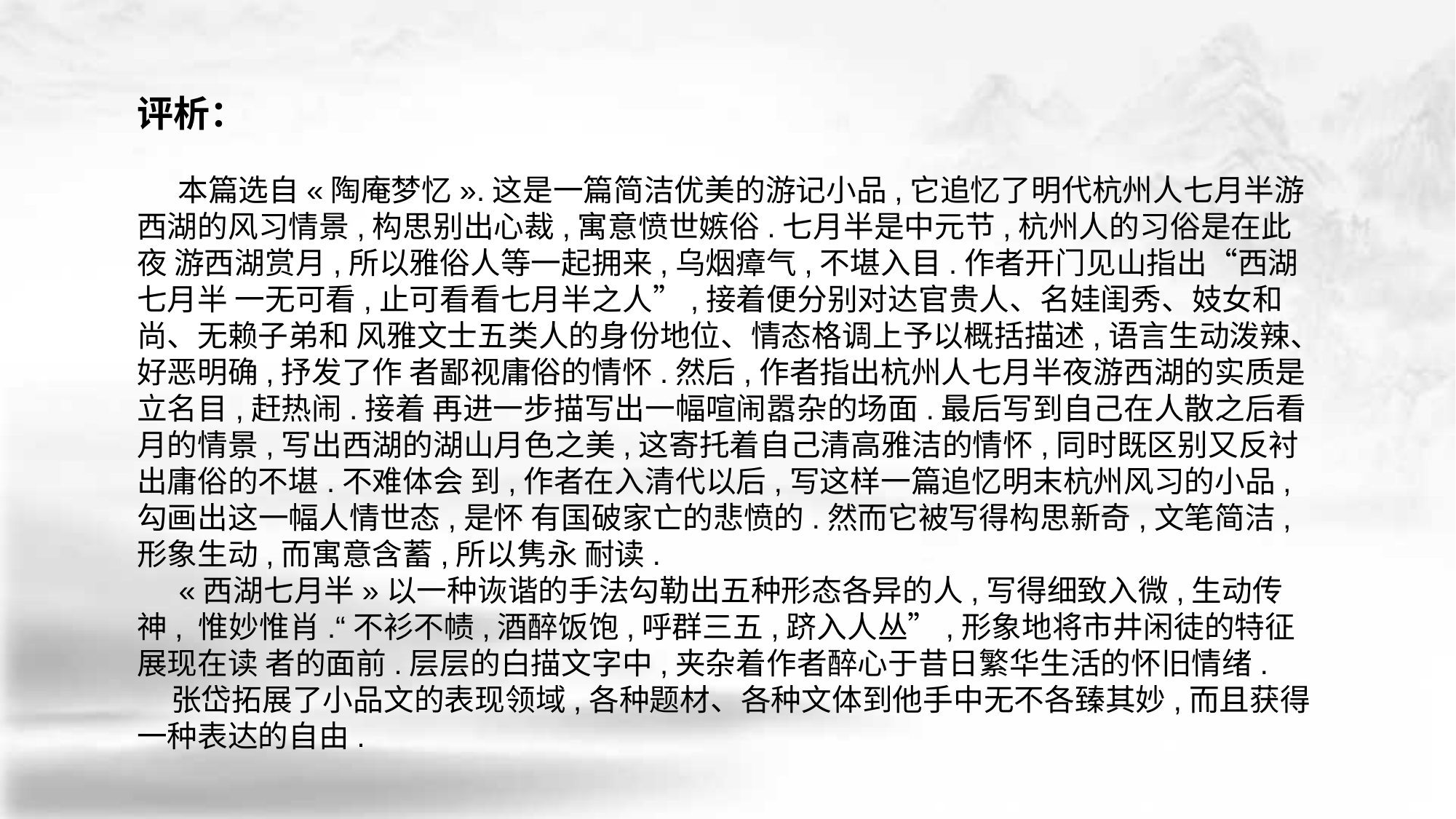

评析：

     本篇选自«陶庵梦忆».这是一篇简洁优美的游记小品,它追忆了明代杭州人七月半游 西湖的风习情景,构思别出心裁,寓意愤世嫉俗.七月半是中元节,杭州人的习俗是在此夜 游西湖赏月,所以雅俗人等一起拥来,乌烟瘴气,不堪入目.作者开门见山指出“西湖七月半 一无可看,止可看看七月半之人”,接着便分别对达官贵人、名娃闺秀、妓女和尚、无赖子弟和 风雅文士五类人的身份地位、情态格调上予以概括描述,语言生动泼辣、好恶明确,抒发了作 者鄙视庸俗的情怀.然后,作者指出杭州人七月半夜游西湖的实质是立名目,赶热闹.接着 再进一步描写出一幅喧闹嚣杂的场面.最后写到自己在人散之后看月的情景,写出西湖的湖山月色之美,这寄托着自己清高雅洁的情怀,同时既区别又反衬出庸俗的不堪.不难体会 到,作者在入清代以后,写这样一篇追忆明末杭州风习的小品,勾画出这一幅人情世态,是怀 有国破家亡的悲愤的.然而它被写得构思新奇,文笔简洁,形象生动,而寓意含蓄,所以隽永 耐读.
     «西湖七月半»以一种诙谐的手法勾勒出五种形态各异的人,写得细致入微,生动传神, 惟妙惟肖.“不衫不帻,酒醉饭饱,呼群三五,跻入人丛”,形象地将市井闲徒的特征展现在读 者的面前.层层的白描文字中,夹杂着作者醉心于昔日繁华生活的怀旧情绪.
    张岱拓展了小品文的表现领域,各种题材、各种文体到他手中无不各臻其妙,而且获得 一种表达的自由.